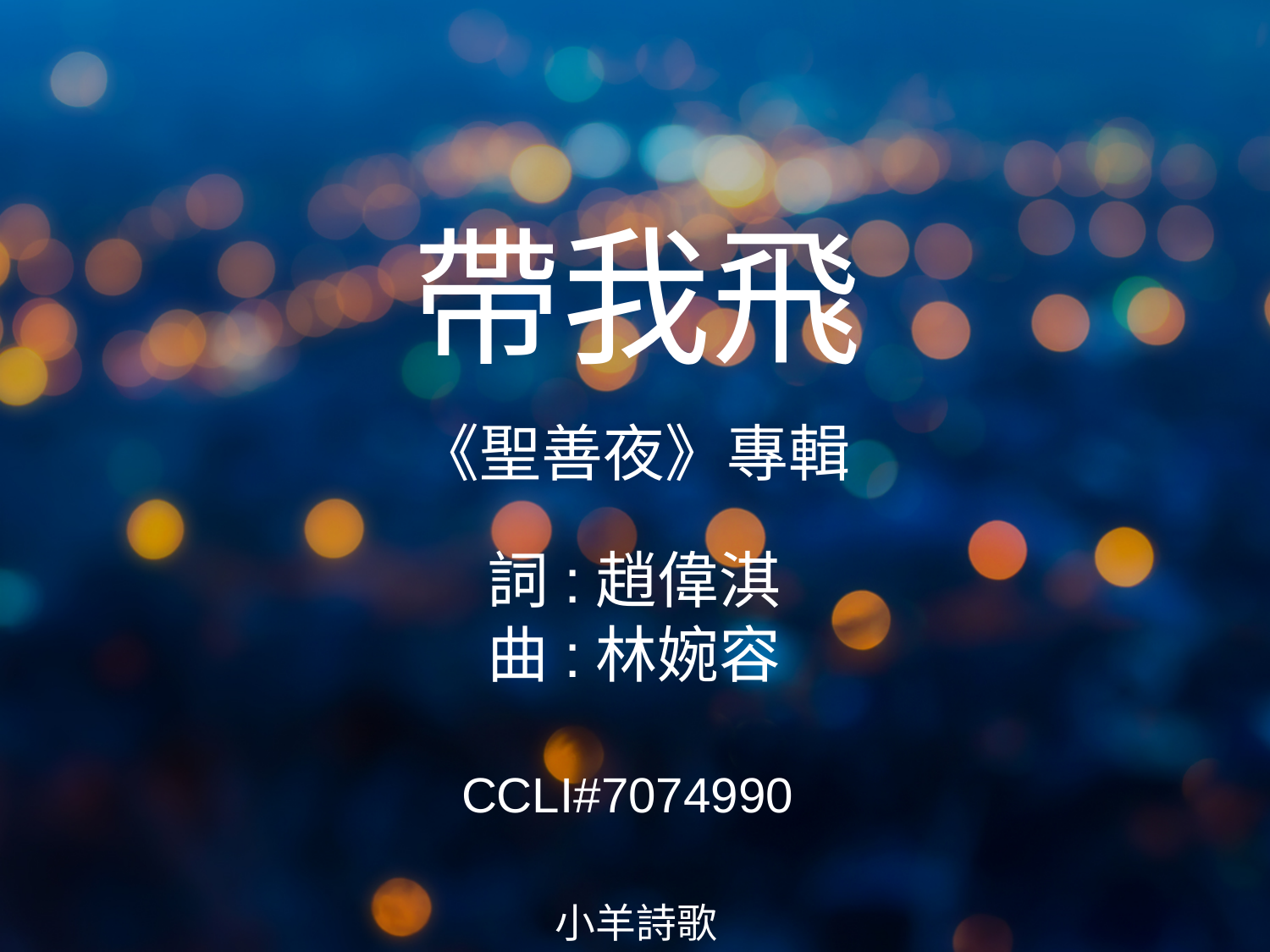

帶我飛
# 《聖善夜》專輯 詞:趙偉淇 曲:林婉容 CCLI#7074990

小羊詩歌